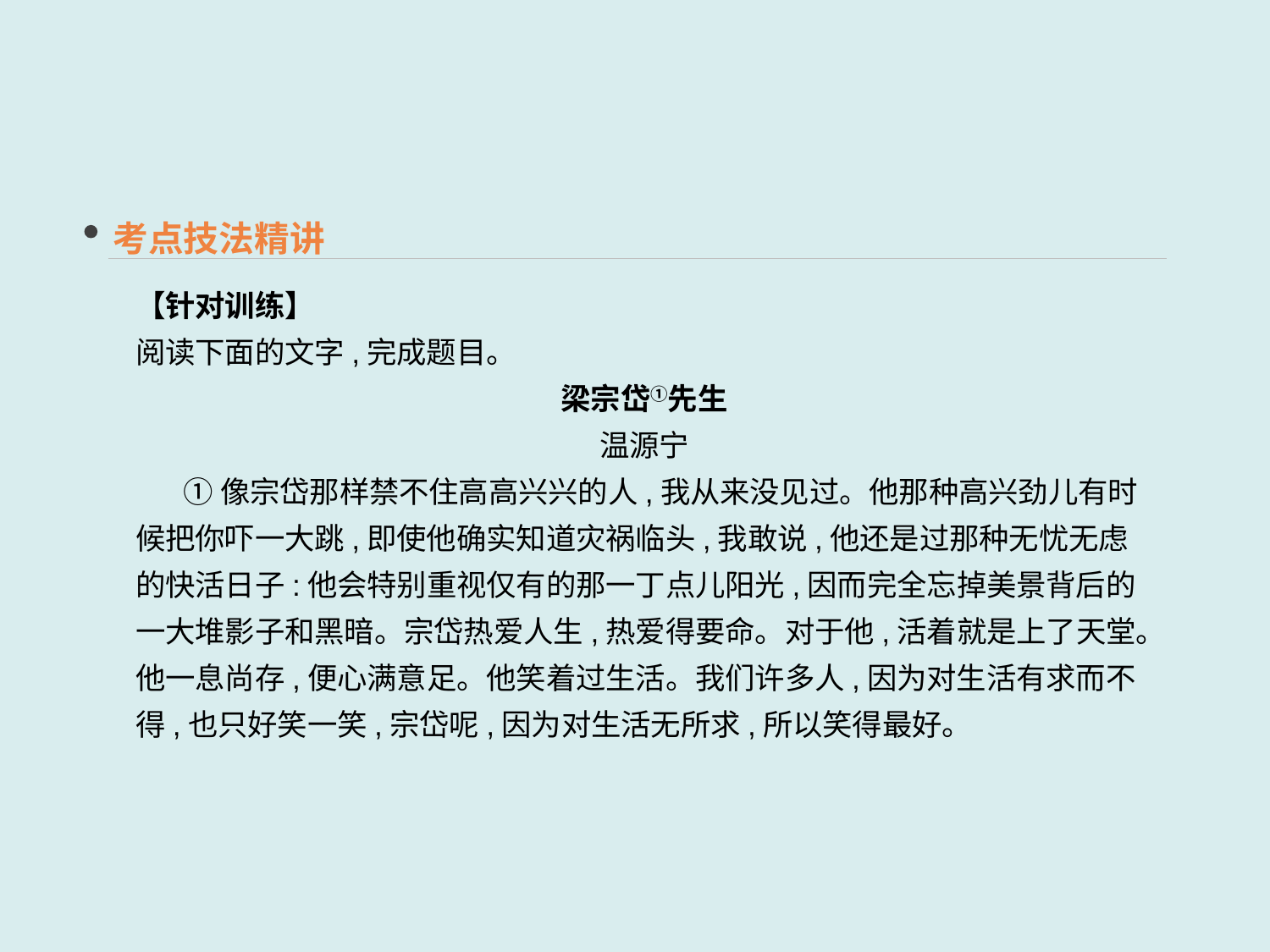

考点技法精讲

【针对训练】
阅读下面的文字,完成题目。
梁宗岱①先生
温源宁
       ①像宗岱那样禁不住高高兴兴的人,我从来没见过。他那种高兴劲儿有时候把你吓一大跳,即使他确实知道灾祸临头,我敢说,他还是过那种无忧无虑的快活日子:他会特别重视仅有的那一丁点儿阳光,因而完全忘掉美景背后的一大堆影子和黑暗。宗岱热爱人生,热爱得要命。对于他,活着就是上了天堂。他一息尚存,便心满意足。他笑着过生活。我们许多人,因为对生活有求而不得,也只好笑一笑,宗岱呢,因为对生活无所求,所以笑得最好。